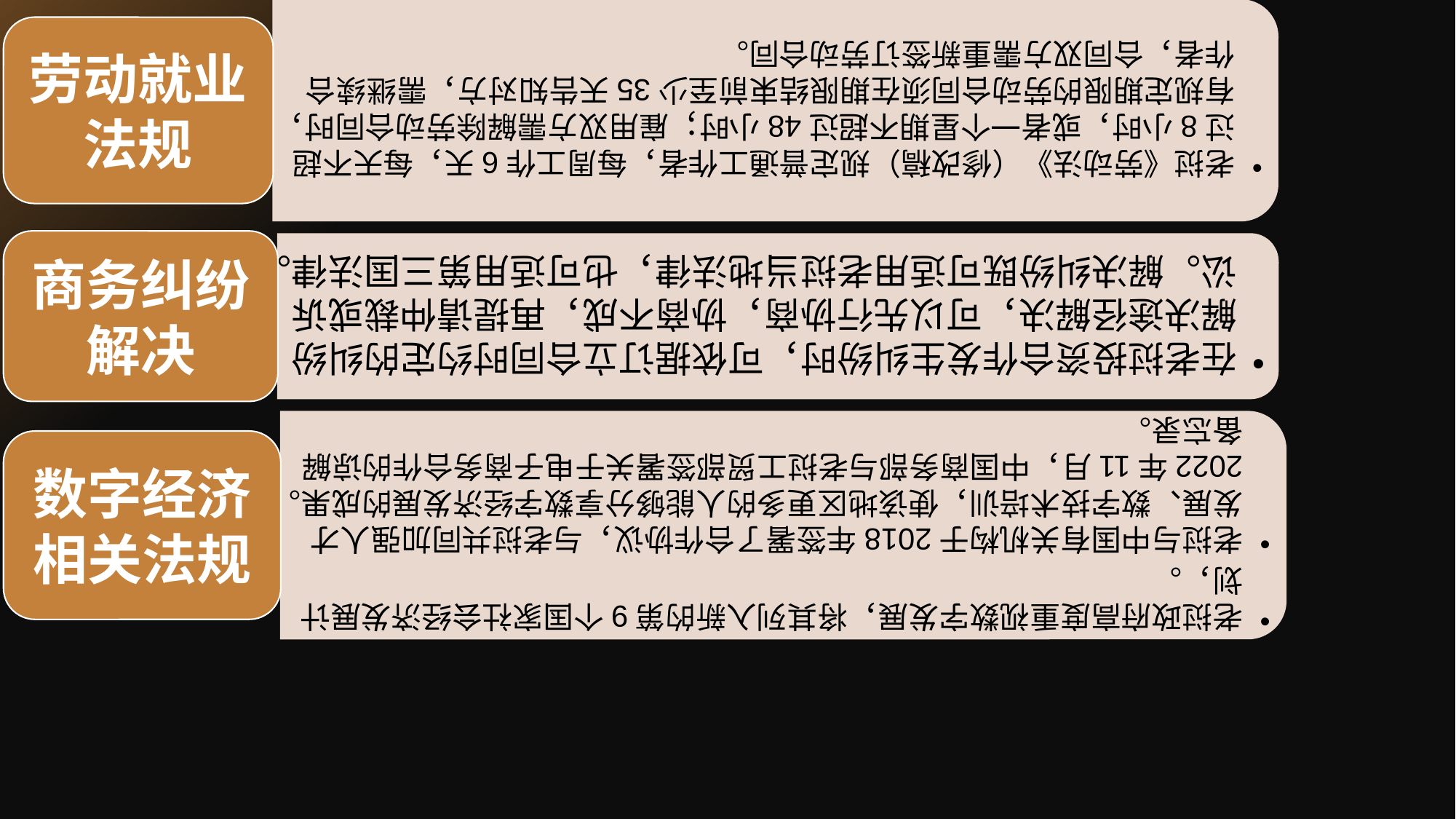

# 三、法律环境
老挝《劳动法》（修改稿）规定普通工作者，每周工作6天，每天不超过8小时，或者一个星期不超过48小时；雇用双方需解除劳动合同时，有规定期限的劳动合同须在期限结束前至少35天告知对方，需继续合作者，合同双方需重新签订劳动合同。
劳动就业法规
在老挝投资合作发生纠纷时，可依据订立合同时约定的纠纷解决途径解决，可以先行协商，协商不成，再提请仲裁或诉讼。解决纠纷既可适用老挝当地法律，也可适用第三国法律。
商务纠纷解决
老挝政府高度重视数字发展，将其列入新的第9个国家社会经济发展计划，。
老挝与中国有关机构于2018年签署了合作协议，与老挝共同加强人才发展、数字技术培训，使该地区更多的人能够分享数字经济发展的成果。2022年11月，中国商务部与老挝工贸部签署关于电子商务合作的谅解备忘录。
数字经济相关法规